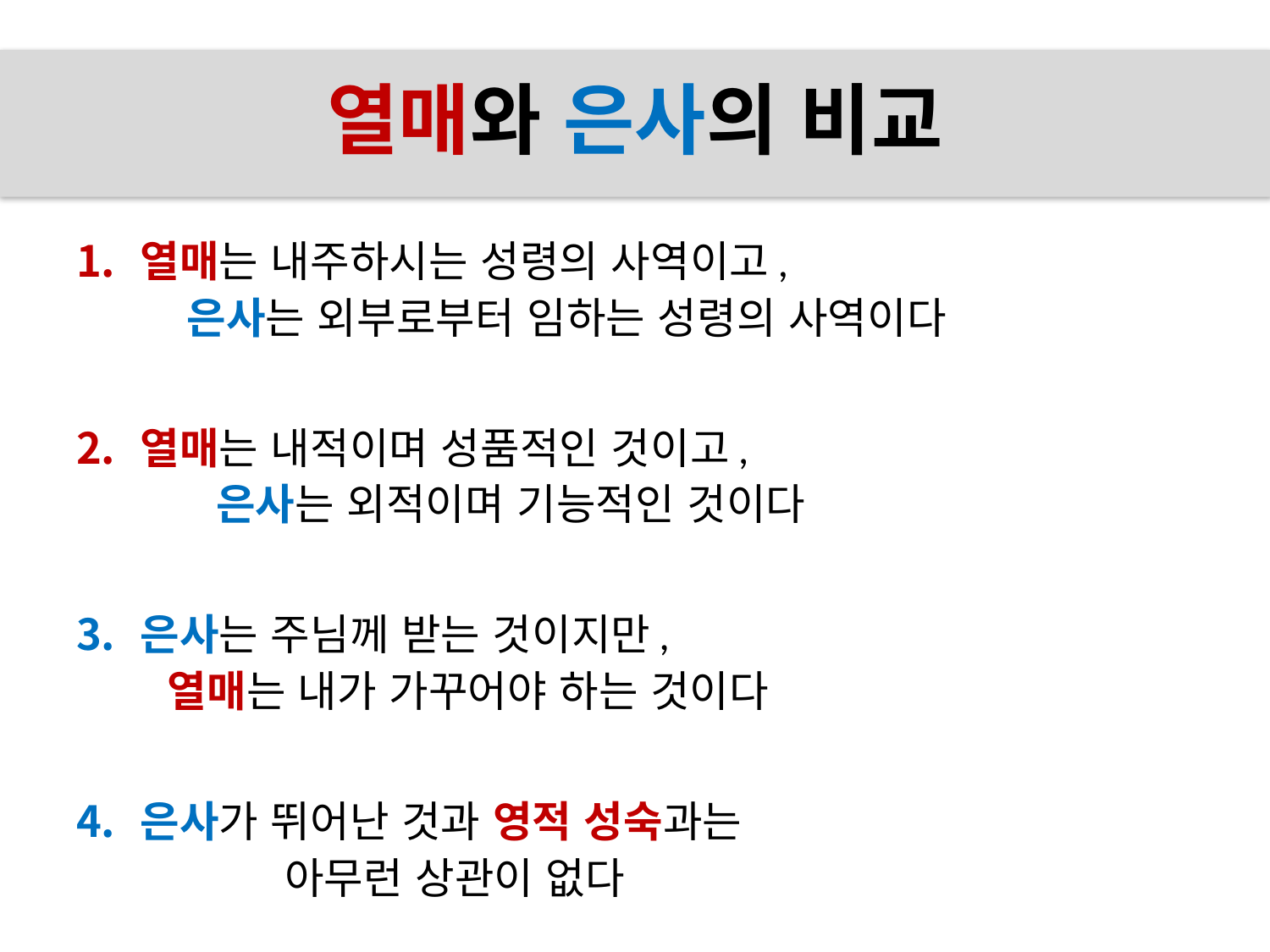

# 열매와 은사의 비교

열매는 내주하시는 성령의 사역이고,                                              은사는 외부로부터 임하는 성령의 사역이다

열매는 내적이며 성품적인 것이고,                                                     은사는 외적이며 기능적인 것이다

은사는 주님께 받는 것이지만,                                                        열매는 내가 가꾸어야 하는 것이다

은사가 뛰어난 것과 영적 성숙과는                                                  아무런 상관이 없다